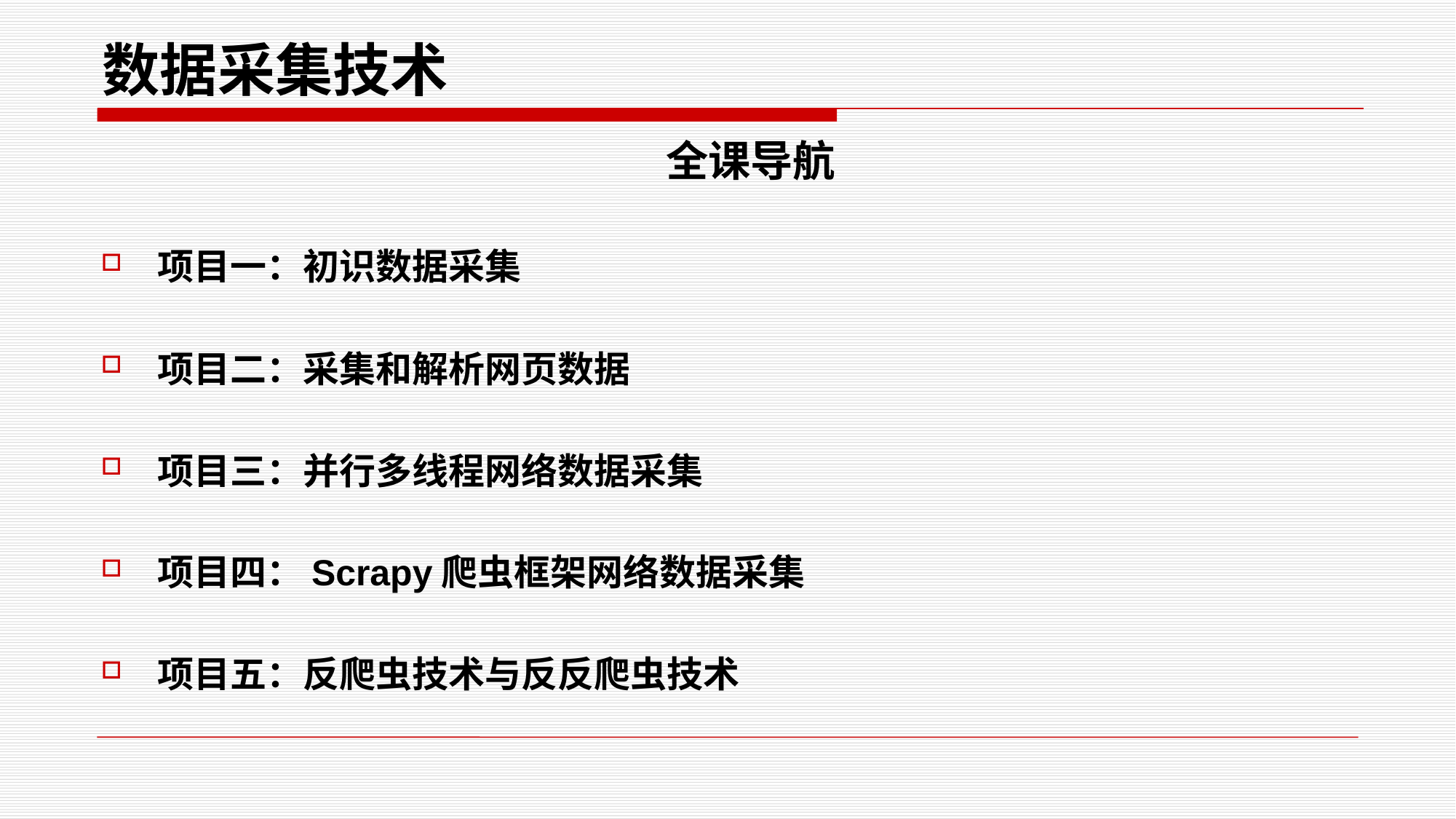

# 数据采集技术
    全课导航

项目一：初识数据采集

项目二：采集和解析网页数据

项目三：并行多线程网络数据采集

项目四：Scrapy爬虫框架网络数据采集

项目五：反爬虫技术与反反爬虫技术

3
3